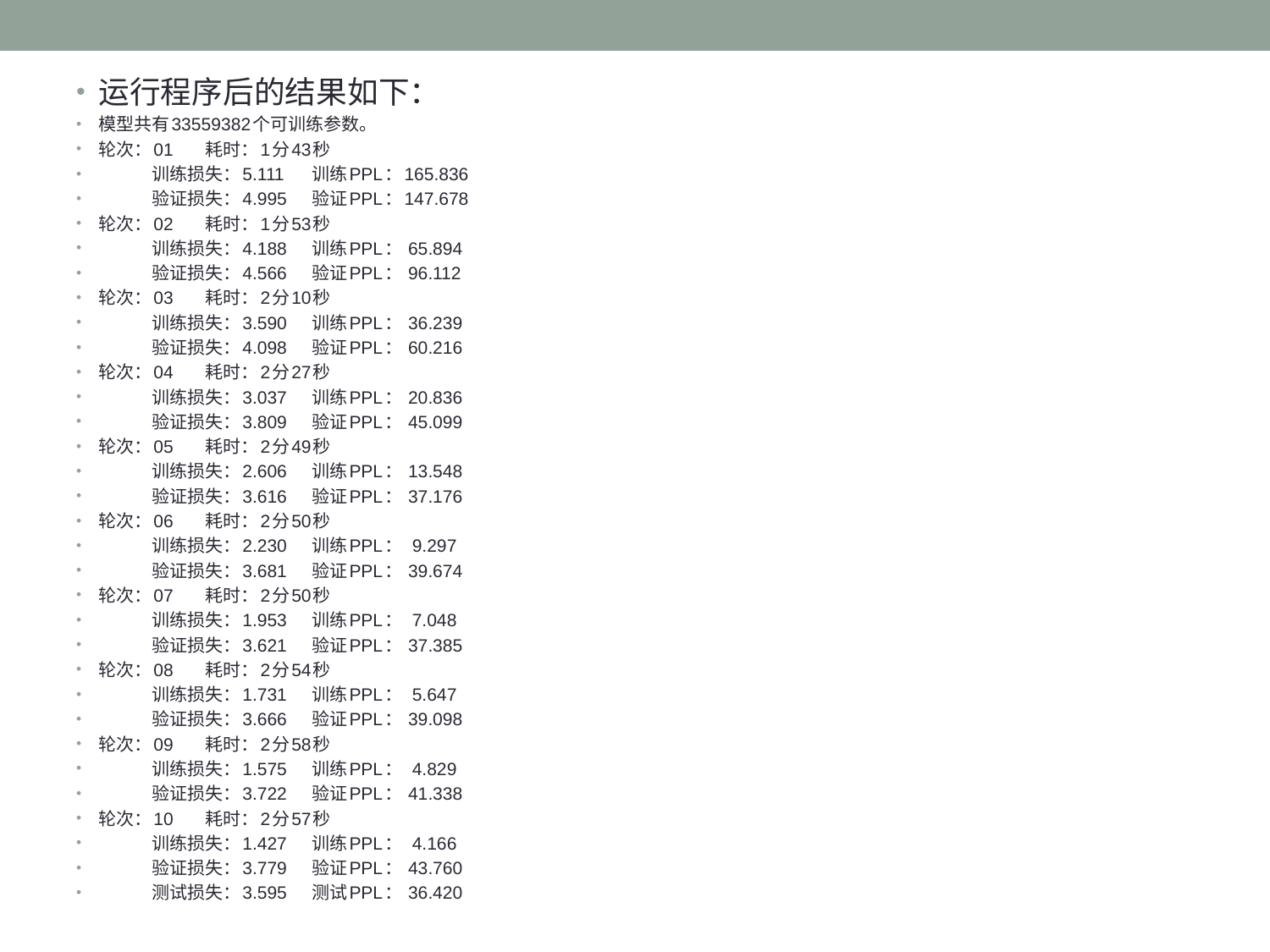

运行程序后的结果如下：
模型共有33559382个可训练参数。
轮次：01 	耗时：1分43秒
	训练损失：5.111	训练PPL：165.836
	验证损失：4.995	验证PPL：147.678
轮次：02 	耗时：1分53秒
	训练损失：4.188	训练PPL： 65.894
	验证损失：4.566	验证PPL： 96.112
轮次：03 	耗时：2分10秒
	训练损失：3.590	训练PPL： 36.239
	验证损失：4.098	验证PPL： 60.216
轮次：04 	耗时：2分27秒
	训练损失：3.037	训练PPL： 20.836
	验证损失：3.809	验证PPL： 45.099
轮次：05 	耗时：2分49秒
	训练损失：2.606	训练PPL： 13.548
	验证损失：3.616	验证PPL： 37.176
轮次：06 	耗时：2分50秒
	训练损失：2.230	训练PPL：  9.297
	验证损失：3.681	验证PPL： 39.674
轮次：07 	耗时：2分50秒
	训练损失：1.953	训练PPL：  7.048
	验证损失：3.621	验证PPL： 37.385
轮次：08 	耗时：2分54秒
	训练损失：1.731	训练PPL：  5.647
	验证损失：3.666	验证PPL： 39.098
轮次：09 	耗时：2分58秒
	训练损失：1.575	训练PPL：  4.829
	验证损失：3.722	验证PPL： 41.338
轮次：10 	耗时：2分57秒
	训练损失：1.427	训练PPL：  4.166
	验证损失：3.779	验证PPL： 43.760
	测试损失：3.595	测试PPL： 36.420